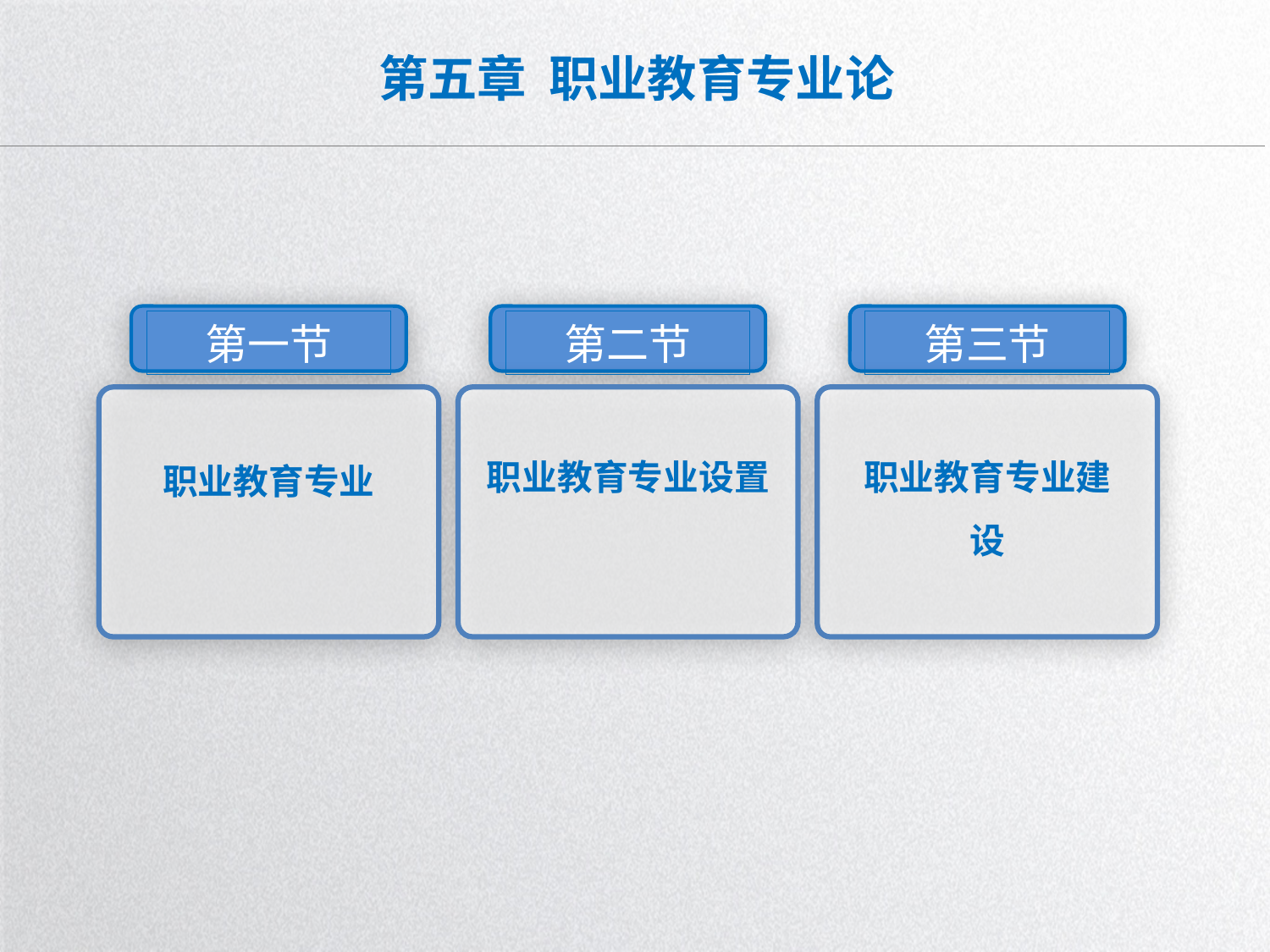

# 第五章  职业教育专业论

第一节
第二节
第三节

职业教育专业设置
职业教育专业建设
职业教育专业